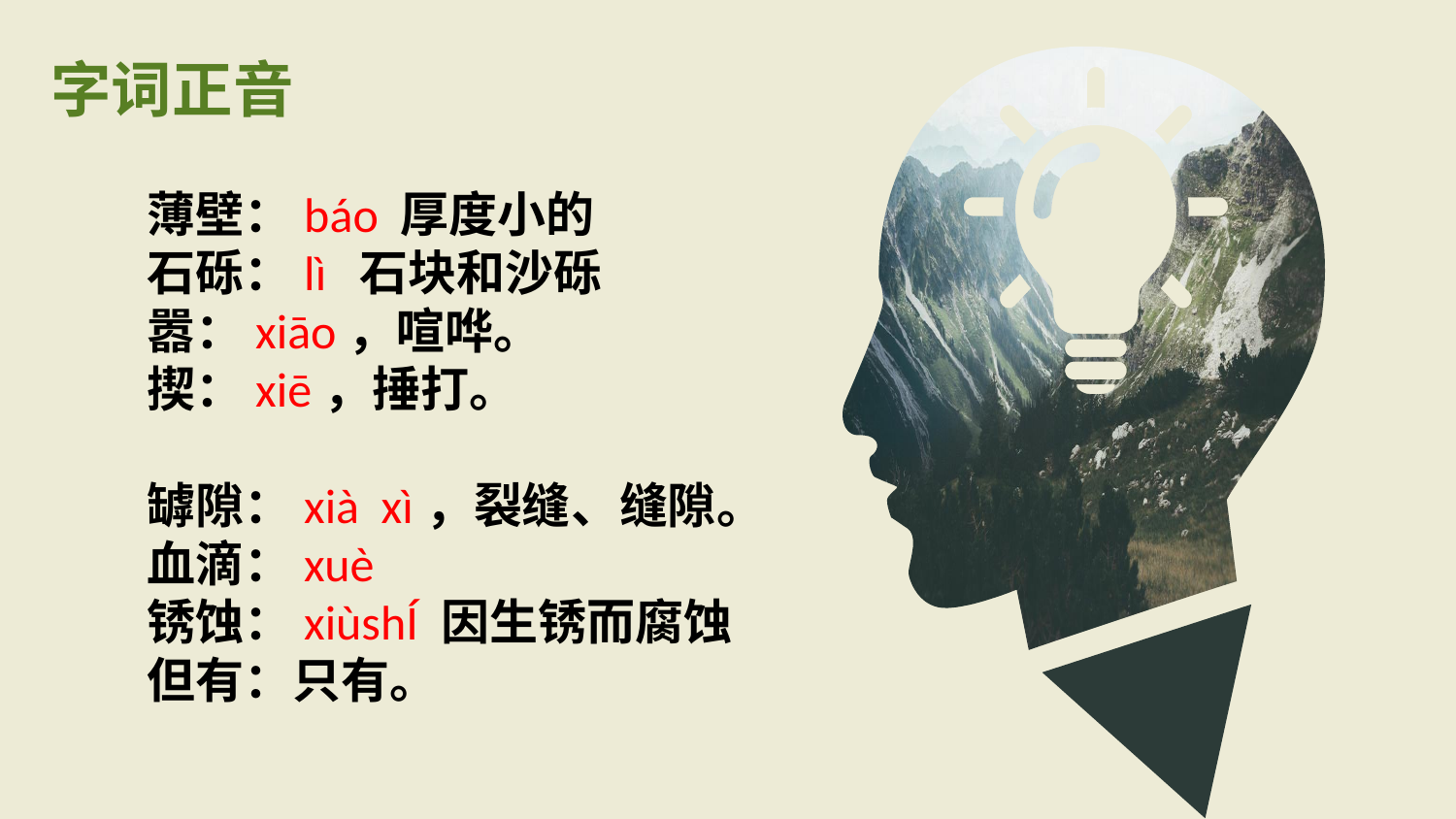

字词正音

薄壁：báo 厚度小的
石砾：lì  石块和沙砾
嚣：xiāo，喧哗。
揳：xiē，捶打。

罅隙：xià  xì，裂缝、缝隙。
血滴：xuè
锈蚀：xiùshÍ 因生锈而腐蚀
但有：只有。